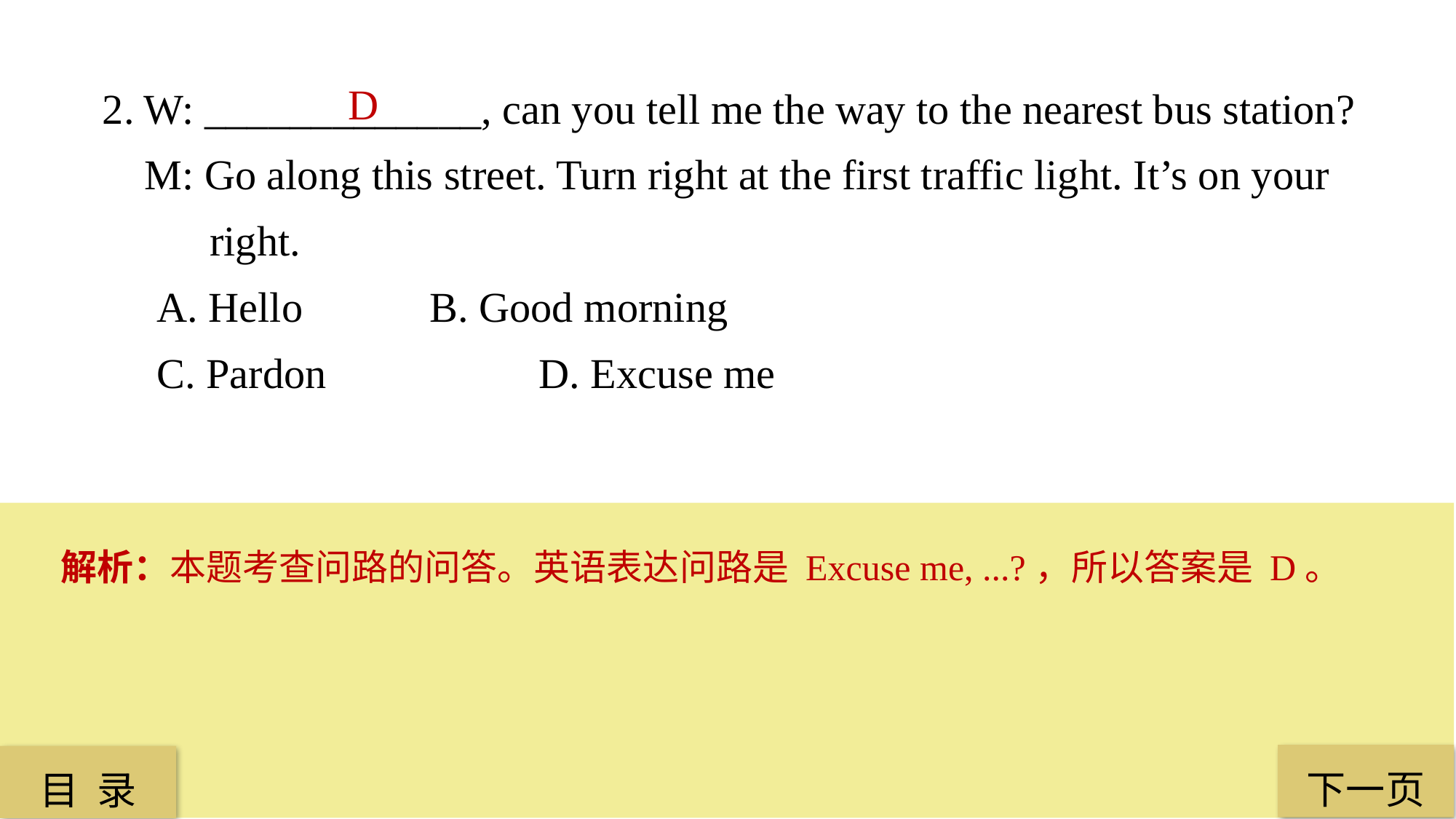

2. W: _____________, can you tell me the way to the nearest bus station?
    M: Go along this street. Turn right at the first traffic light. It’s on your
     right.
A. Hello 		B. Good morning
C. Pardon 		D. Excuse me
 D
解析：本题考查问路的问答。英语表达问路是 Excuse me, ...?，所以答案是 D。